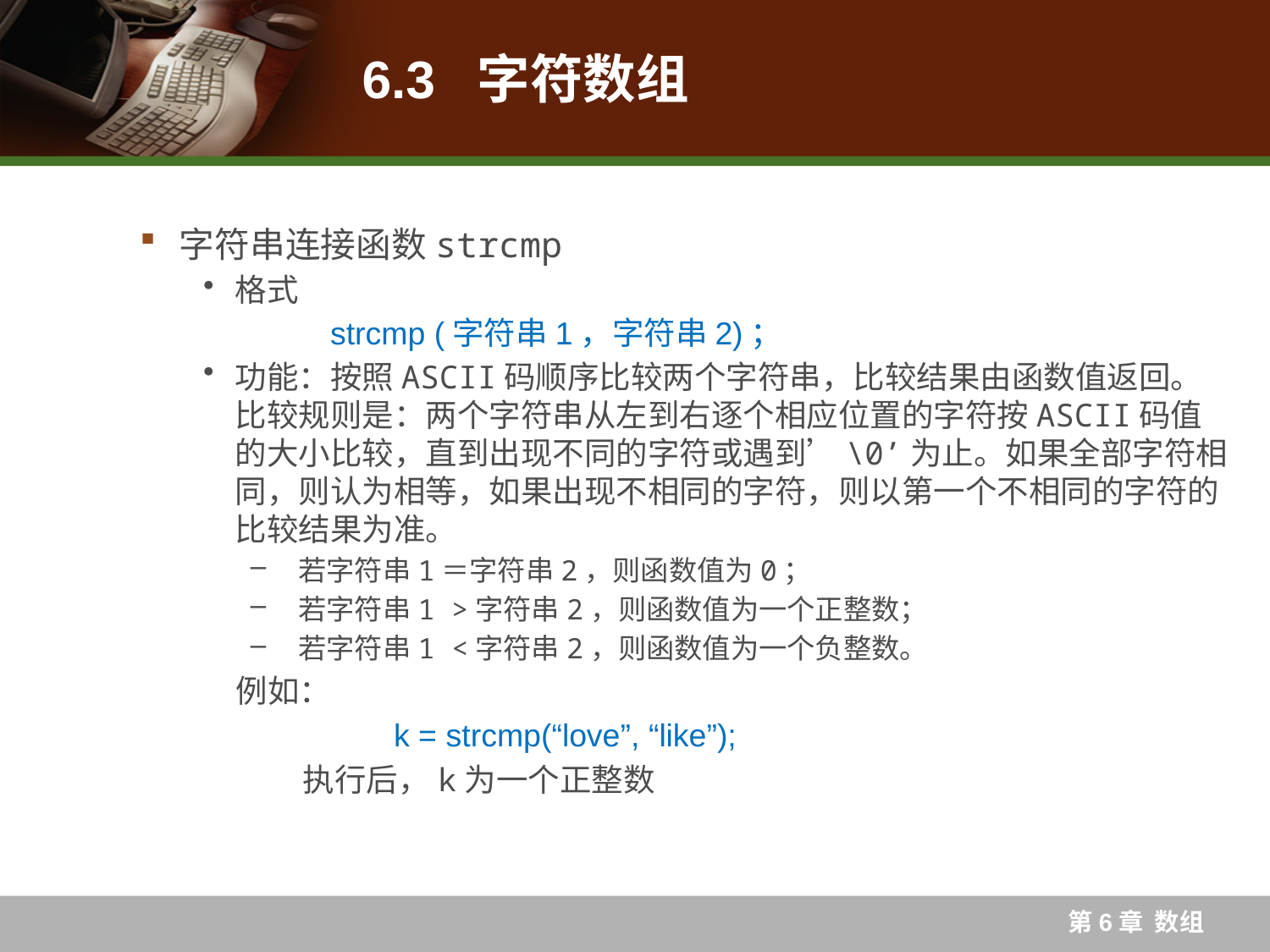

# 6.3  字符数组
字符串连接函数strcmp
格式
	strcmp (字符串1，字符串2)；
功能：按照ASCII码顺序比较两个字符串，比较结果由函数值返回。
比较规则是：两个字符串从左到右逐个相应位置的字符按ASCII码值的大小比较，直到出现不同的字符或遇到’\0’为止。如果全部字符相同，则认为相等，如果出现不相同的字符，则以第一个不相同的字符的比较结果为准。
若字符串1＝字符串2，则函数值为0；
若字符串1 >字符串2，则函数值为一个正整数；
若字符串1 <字符串2，则函数值为一个负整数。
例如：
		k = strcmp(“love”, “like”);
	    执行后，k为一个正整数
第6章  数组